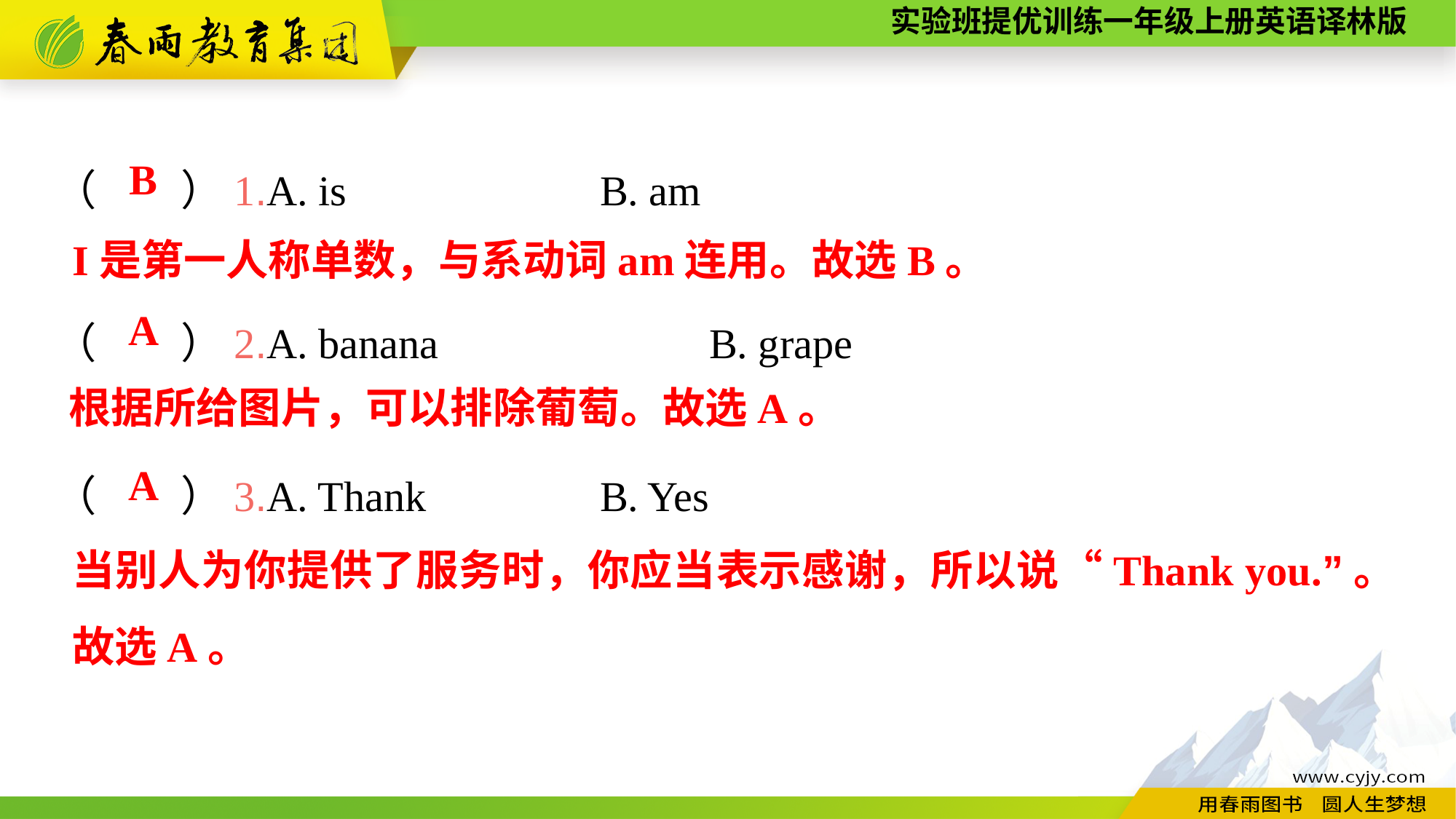

（　　）1.A. is　　　		B. am

（　　）2.A. banana　　		B. grape

（　　）3.A. Thank		B. Yes
B
I是第一人称单数，与系动词am连用。故选B。
A
根据所给图片，可以排除葡萄。故选A。
A
当别人为你提供了服务时，你应当表示感谢，所以说“Thank you.”。故选A。